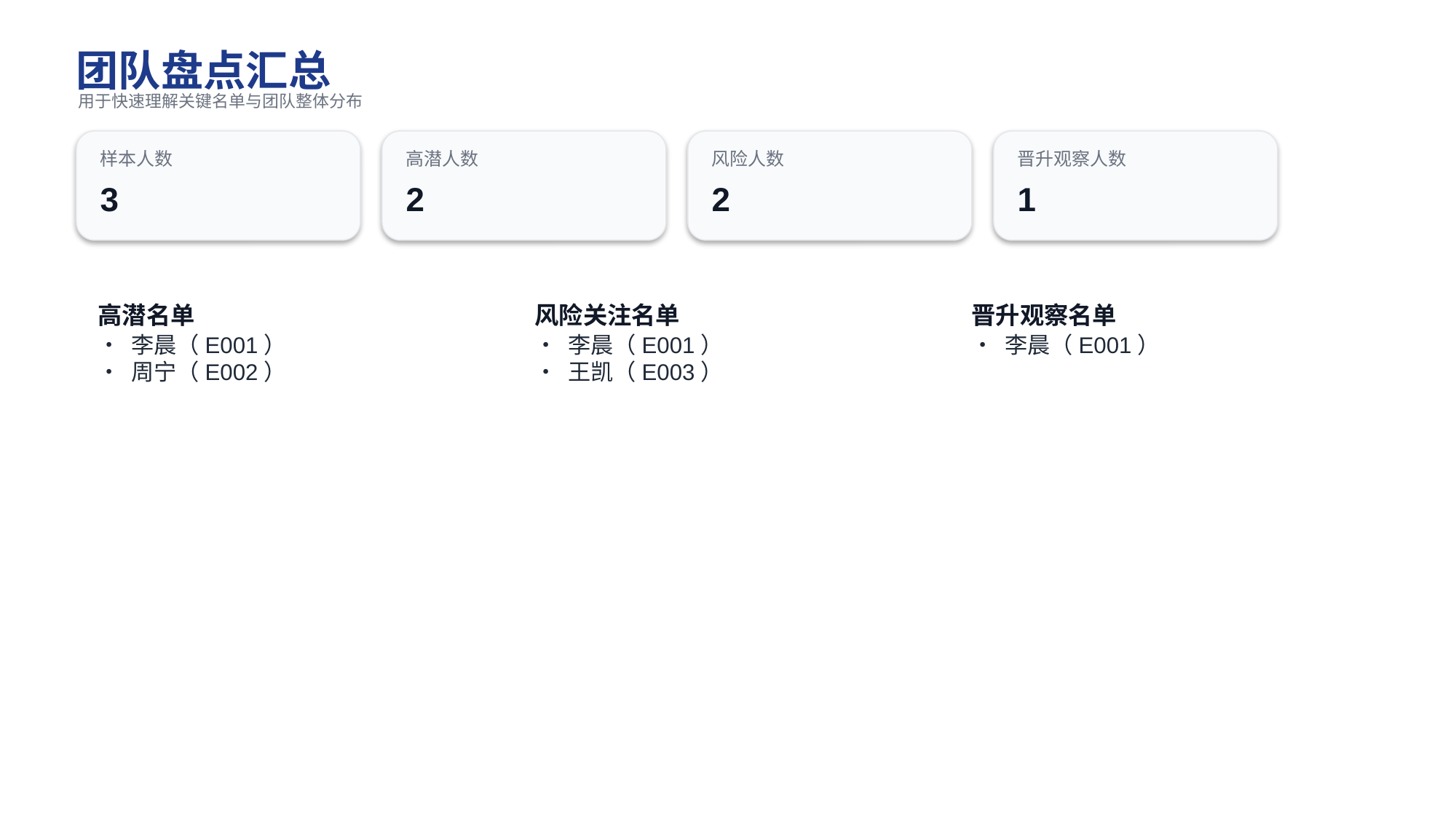

团队盘点汇总
用于快速理解关键名单与团队整体分布

样本人数
高潜人数
风险人数
晋升观察人数
3
2
2
1
高潜名单
风险关注名单
晋升观察名单
• 李晨（E001）
• 周宁（E002）
• 李晨（E001）
• 王凯（E003）
• 李晨（E001）